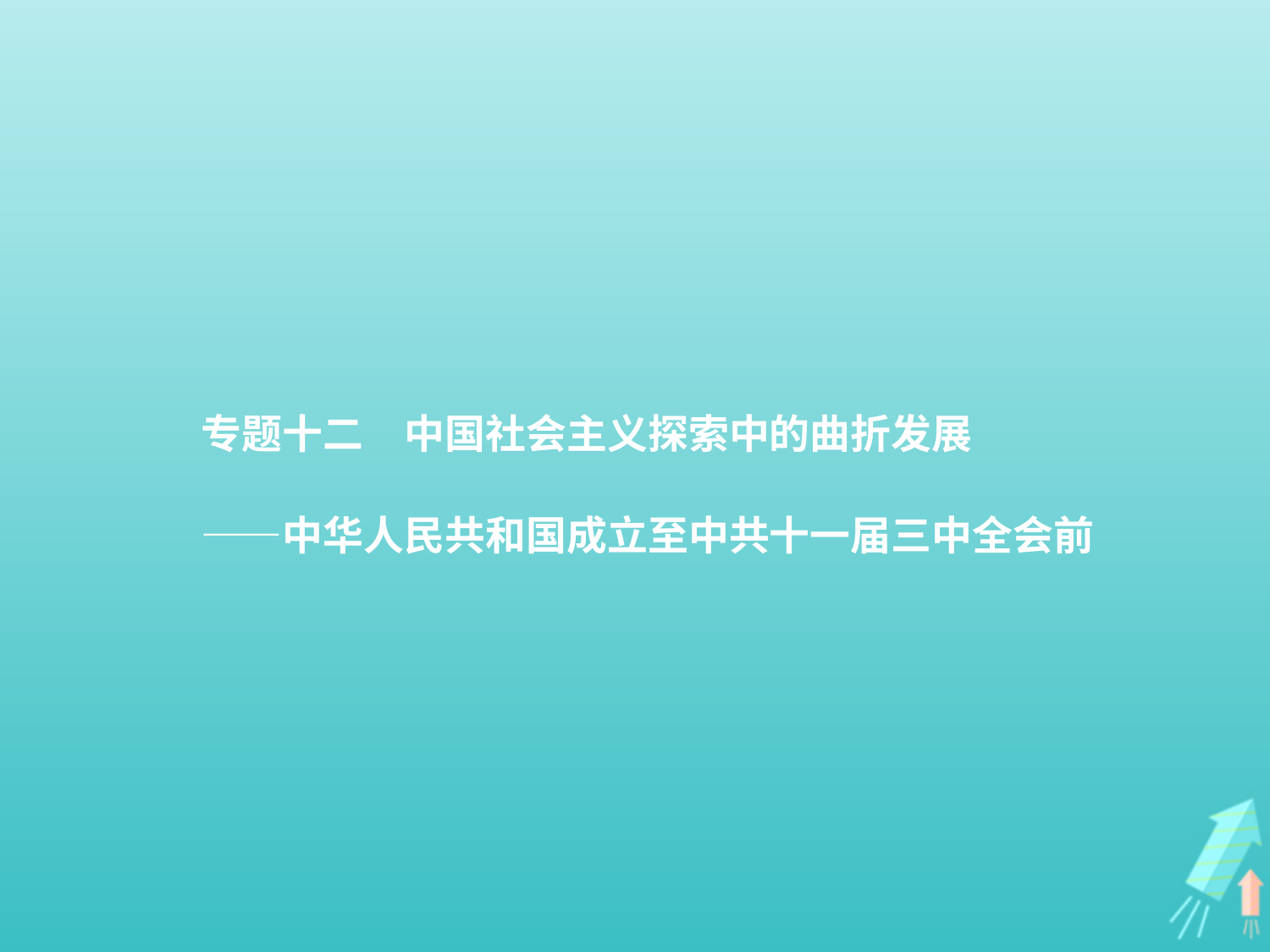

# 专题十二　中国社会主义探索中的曲折发展 ——中华人民共和国成立至中共十一届三中全会前